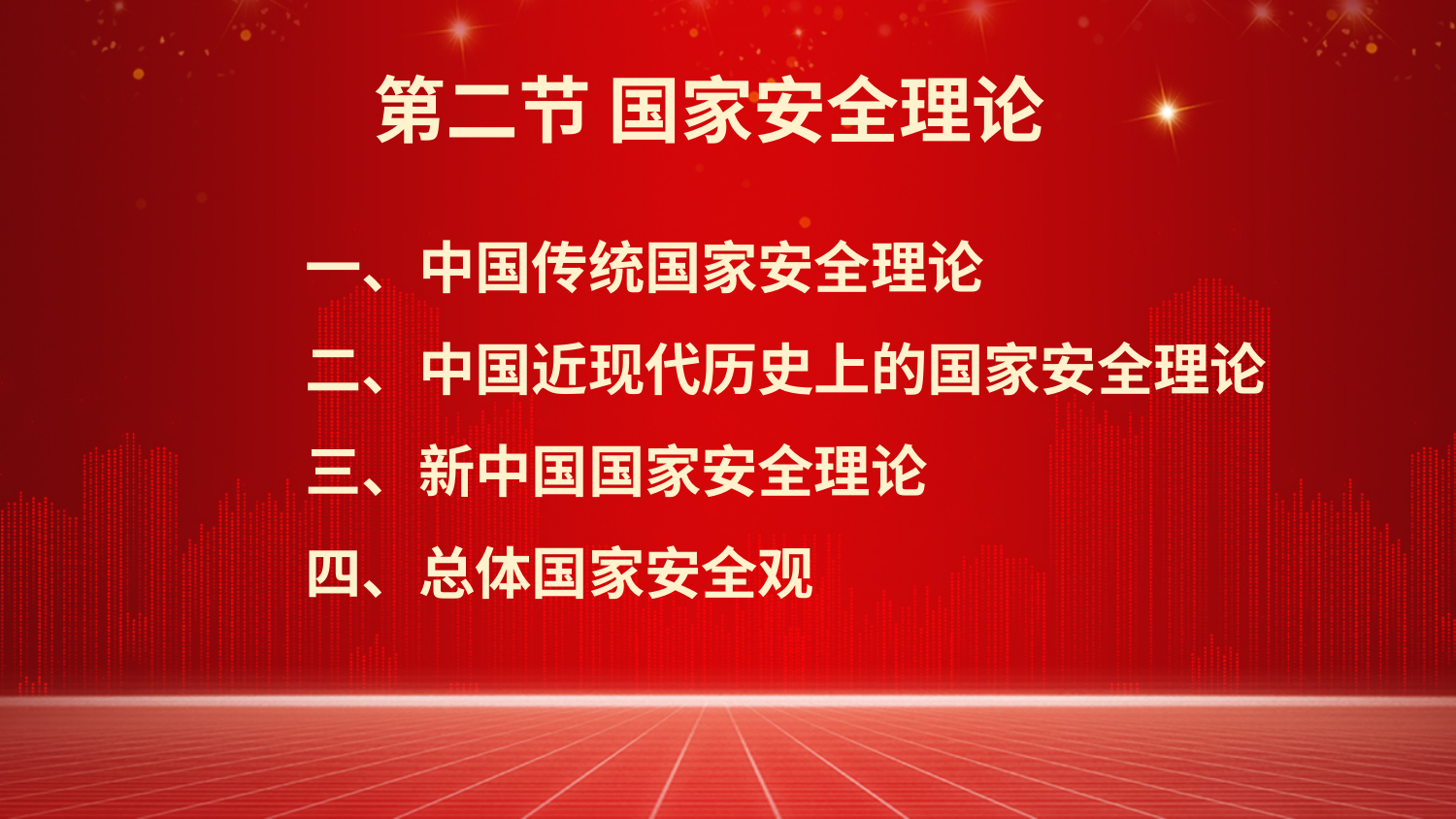

第二节 国家安全理论

一、中国传统国家安全理论
二、中国近现代历史上的国家安全理论
三、新中国国家安全理论
四、总体国家安全观